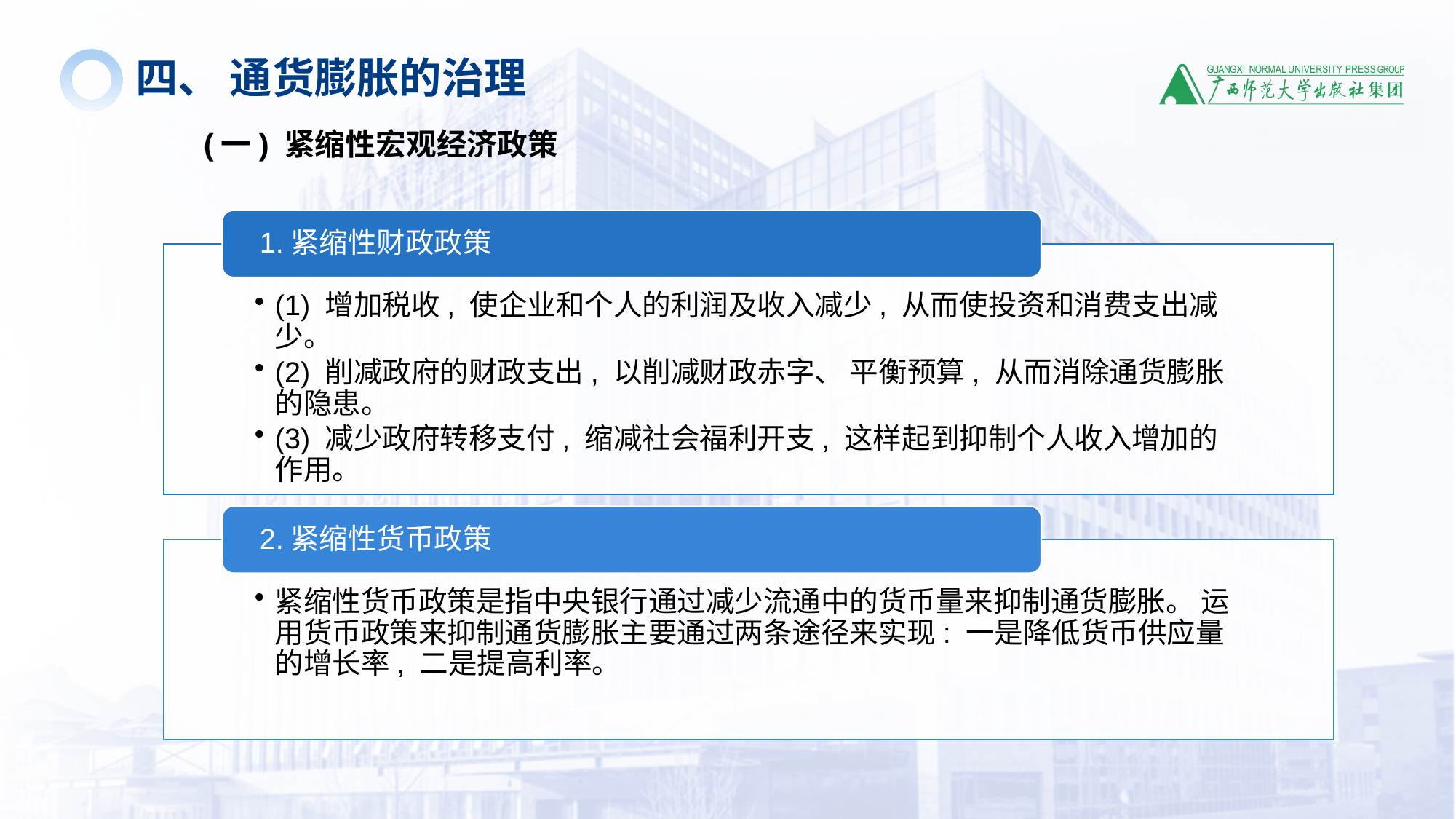

四、 通货膨胀的治理

(一) 紧缩性宏观经济政策
(1) 增加税收, 使企业和个人的利润及收入减少, 从而使投资和消费支出减少。
(2) 削减政府的财政支出, 以削减财政赤字、 平衡预算, 从而消除通货膨胀的隐患。
(3) 减少政府转移支付, 缩减社会福利开支, 这样起到抑制个人收入增加的作用。
1.紧缩性财政政策
紧缩性货币政策是指中央银行通过减少流通中的货币量来抑制通货膨胀。 运用货币政策来抑制通货膨胀主要通过两条途径来实现: 一是降低货币供应量的增长率, 二是提高利率。
2.紧缩性货币政策